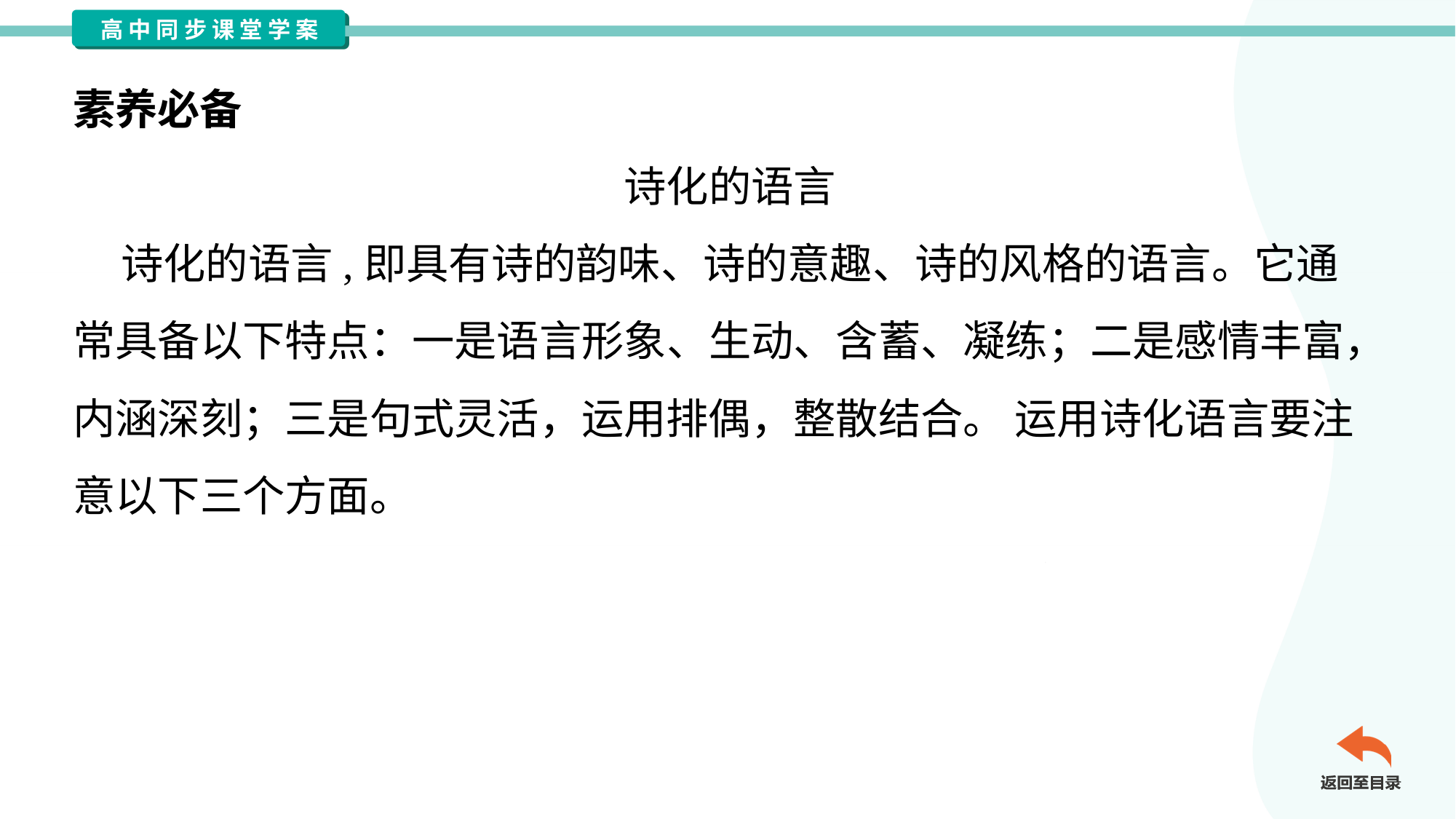

素养必备
诗化的语言
    诗化的语言,即具有诗的韵味、诗的意趣、诗的风格的语言。它通
常具备以下特点：一是语言形象、生动、含蓄、凝练；二是感情丰富，
内涵深刻；三是句式灵活，运用排偶，整散结合。 运用诗化语言要注
意以下三个方面。